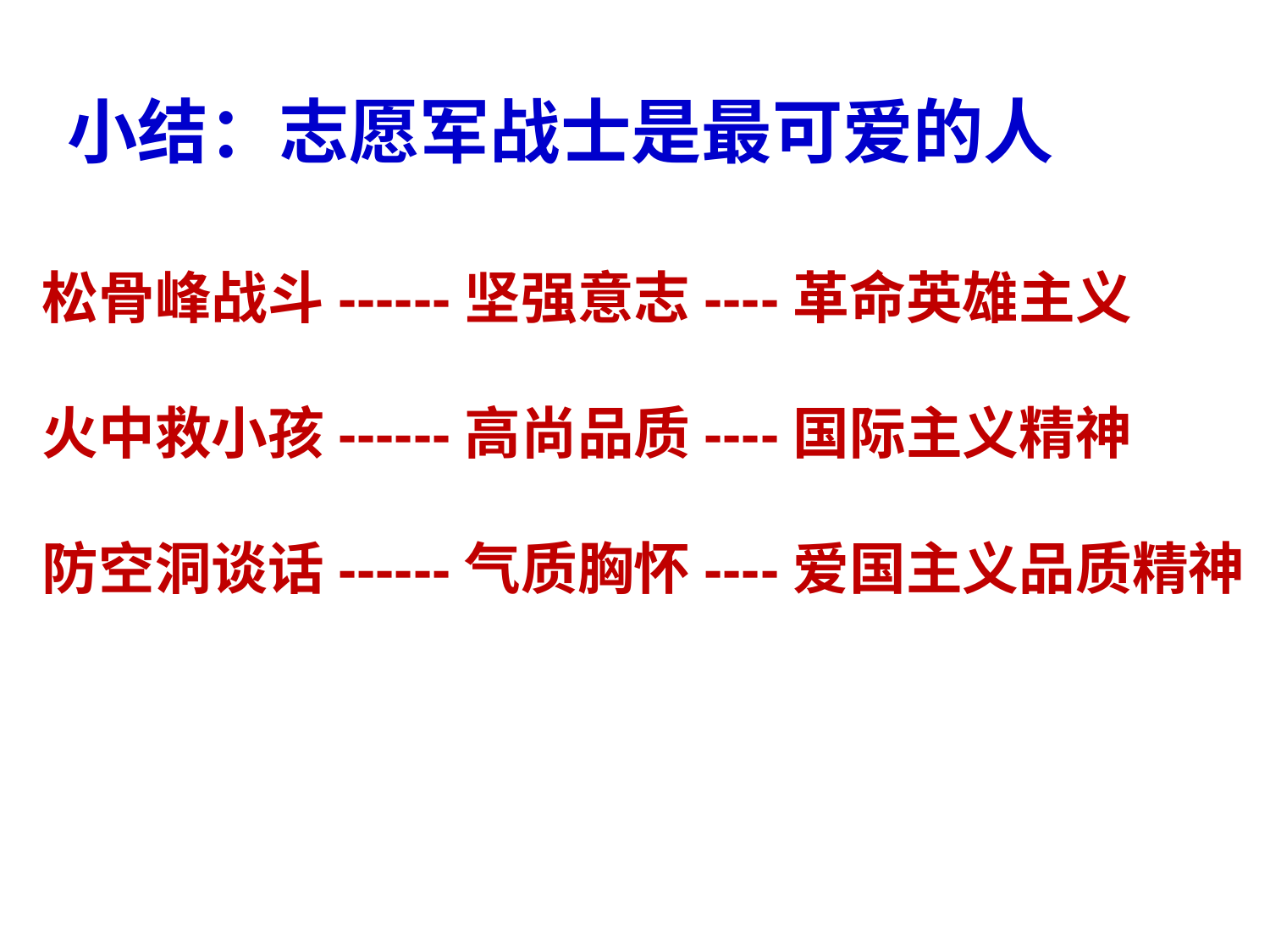

小结：志愿军战士是最可爱的人
松骨峰战斗------坚强意志----革命英雄主义

火中救小孩------高尚品质----国际主义精神

防空洞谈话------气质胸怀----爱国主义品质精神